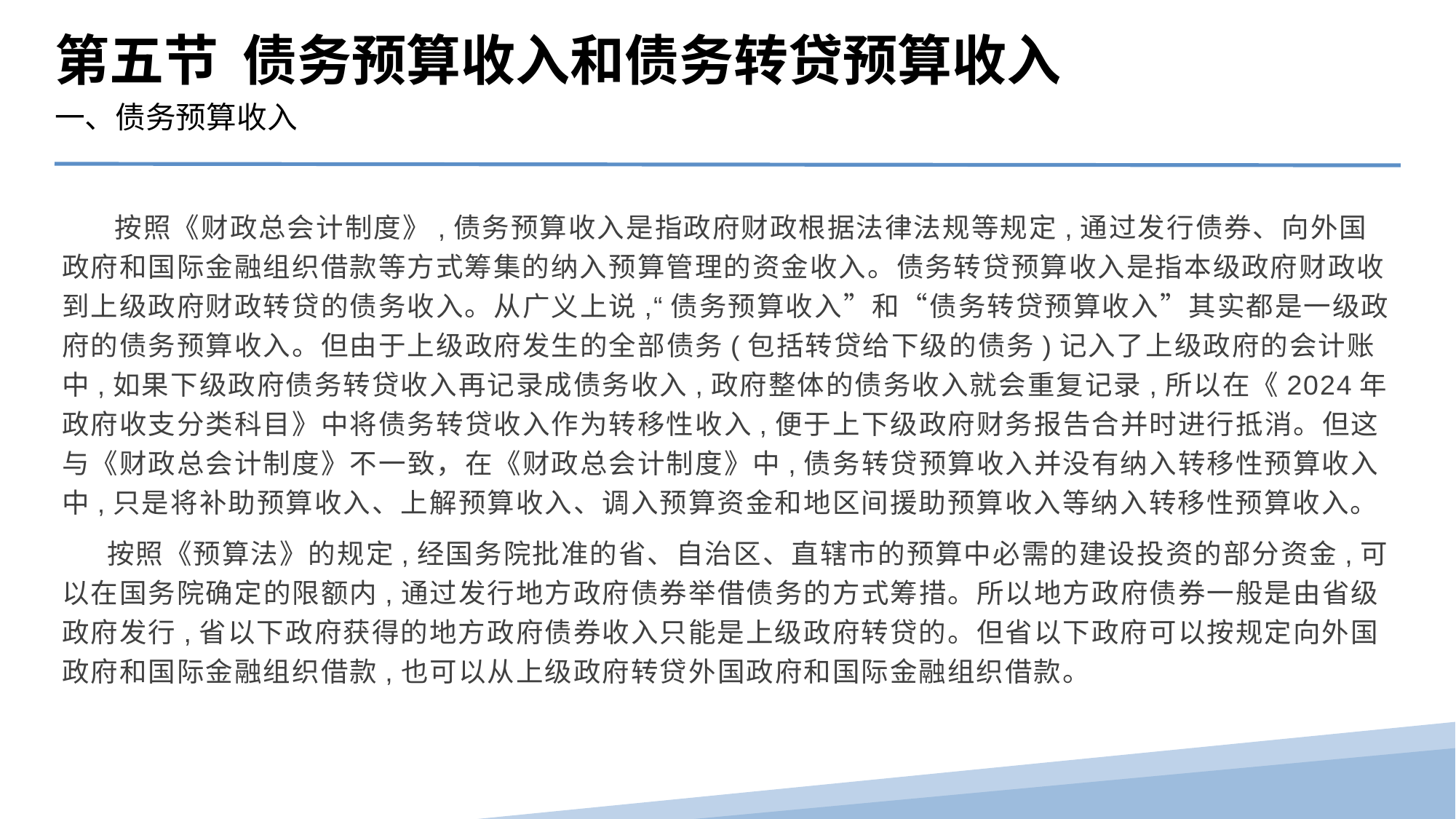

第五节  债务预算收入和债务转贷预算收入
一、债务预算收入
      按照《财政总会计制度》,债务预算收入是指政府财政根据法律法规等规定,通过发行债券、向外国政府和国际金融组织借款等方式筹集的纳入预算管理的资金收入。债务转贷预算收入是指本级政府财政收到上级政府财政转贷的债务收入。从广义上说,“债务预算收入”和“债务转贷预算收入”其实都是一级政府的债务预算收入。但由于上级政府发生的全部债务(包括转贷给下级的债务)记入了上级政府的会计账中,如果下级政府债务转贷收入再记录成债务收入,政府整体的债务收入就会重复记录,所以在《2024年政府收支分类科目》中将债务转贷收入作为转移性收入,便于上下级政府财务报告合并时进行抵消。但这与《财政总会计制度》不一致，在《财政总会计制度》中,债务转贷预算收入并没有纳入转移性预算收入中,只是将补助预算收入、上解预算收入、调入预算资金和地区间援助预算收入等纳入转移性预算收入。
     按照《预算法》的规定,经国务院批准的省、自治区、直辖市的预算中必需的建设投资的部分资金,可以在国务院确定的限额内,通过发行地方政府债券举借债务的方式筹措。所以地方政府债券一般是由省级政府发行,省以下政府获得的地方政府债券收入只能是上级政府转贷的。但省以下政府可以按规定向外国政府和国际金融组织借款,也可以从上级政府转贷外国政府和国际金融组织借款。